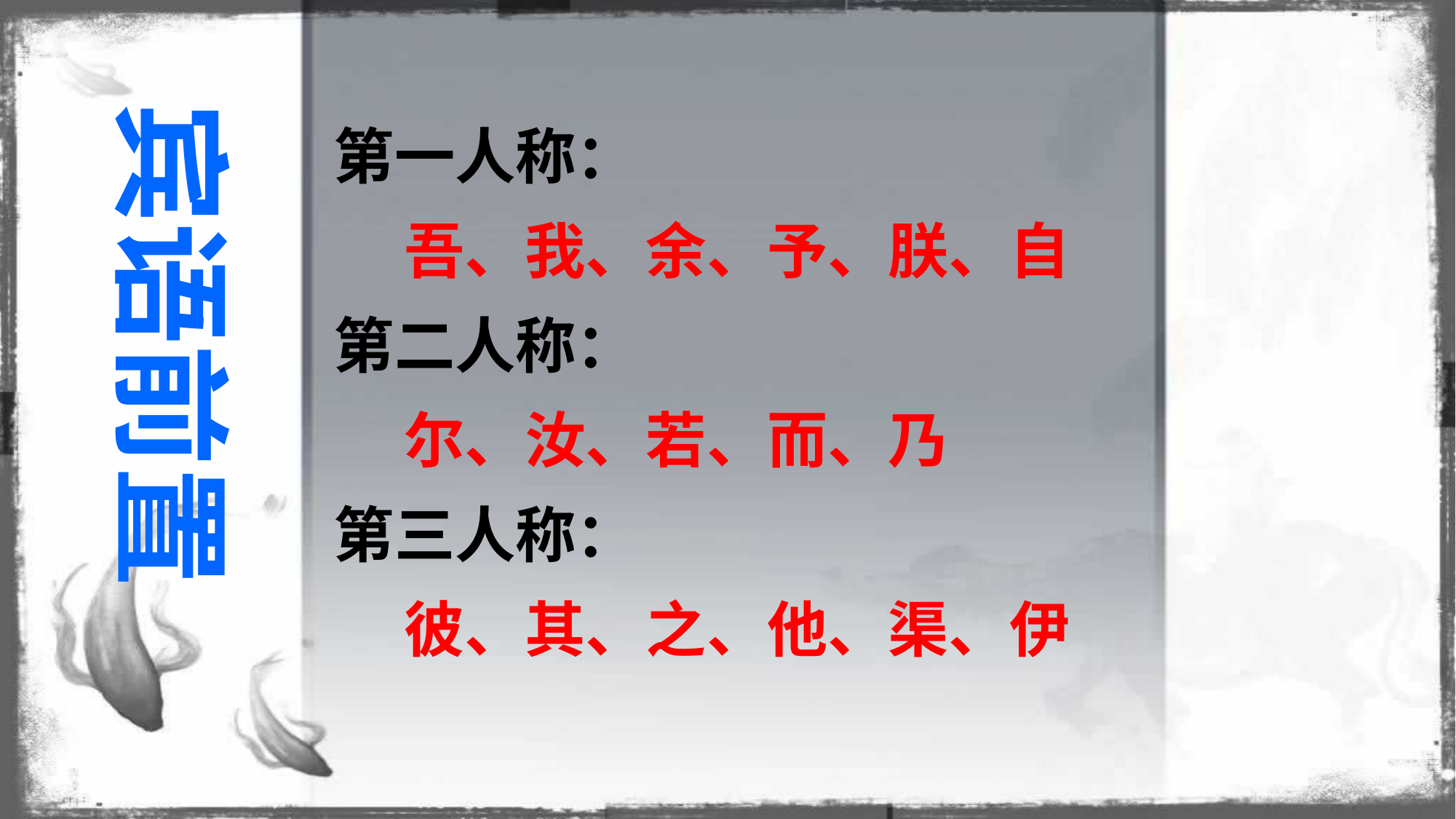

宾语前置
第一人称：
    吾、我、余、予、朕、自
第二人称：
    尔、汝、若、而、乃
第三人称：
    彼、其、之、他、渠、伊